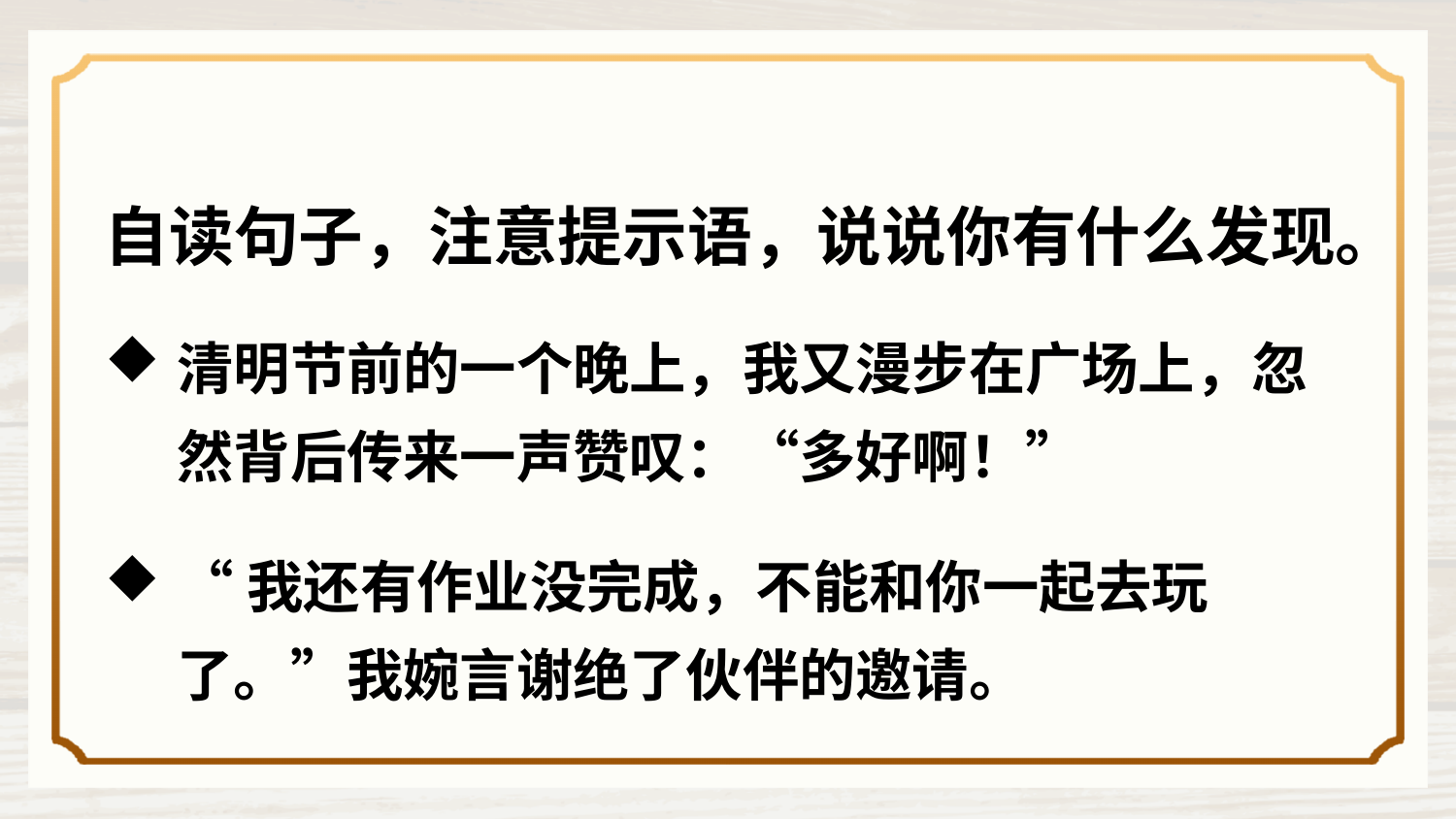

自读句子，注意提示语，说说你有什么发现。
清明节前的一个晚上，我又漫步在广场上，忽然背后传来一声赞叹：“多好啊！”
“我还有作业没完成，不能和你一起去玩了。”我婉言谢绝了伙伴的邀请。